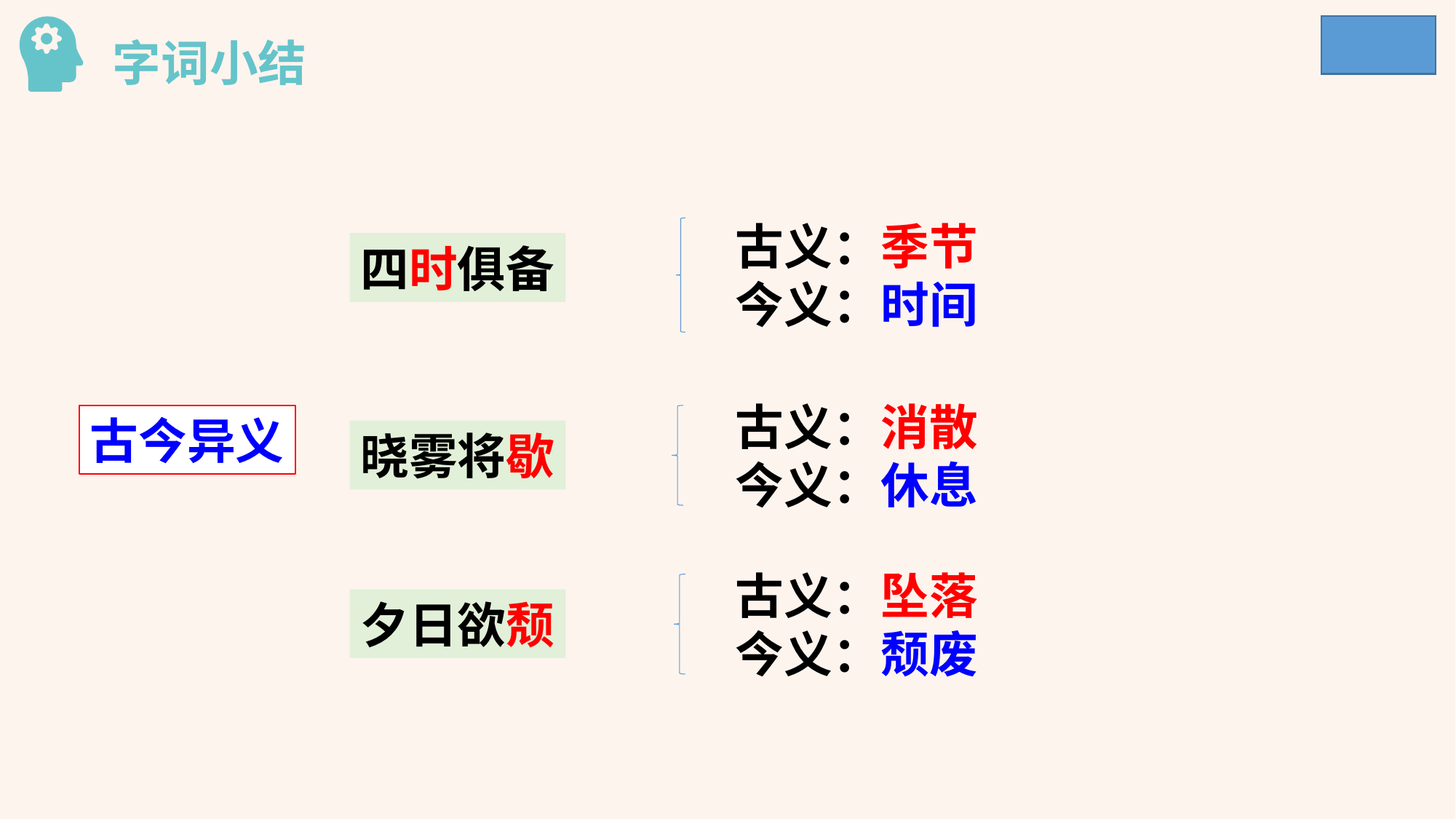

字词小结

古义：季节
今义：时间

四时俱备
古义：消散
今义：休息
古今异义

晓雾将歇
古义：坠落
今义：颓废

夕日欲颓